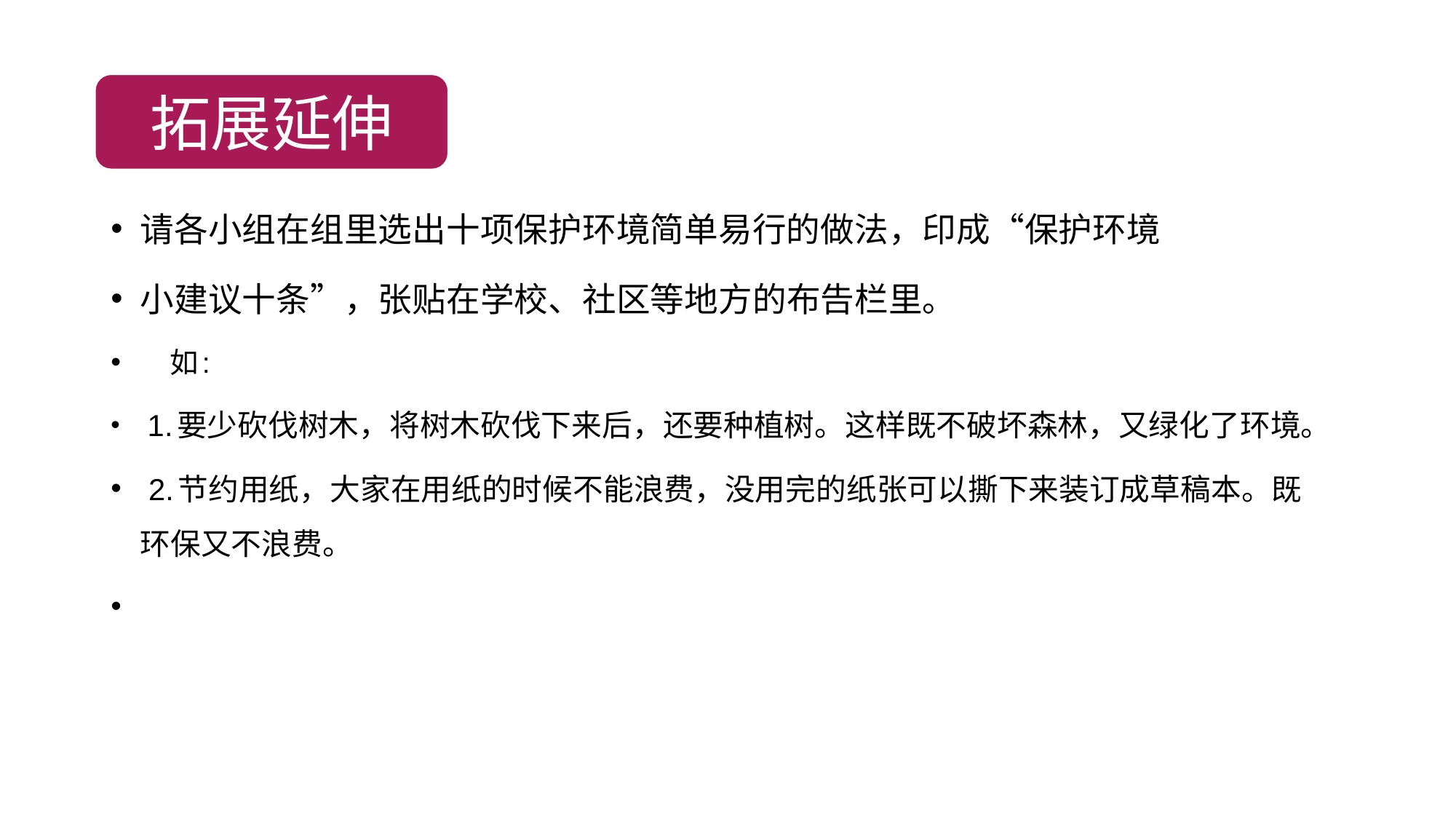

拓展延伸
请各小组在组里选出十项保护环境简单易行的做法，印成“保护环境
小建议十条”，张贴在学校、社区等地方的布告栏里。
    如:
 1.要少砍伐树木，将树木砍伐下来后，还要种植树。这样既不破坏森林，又绿化了环境。
 2.节约用纸，大家在用纸的时候不能浪费，没用完的纸张可以撕下来装订成草稿本。既环保又不浪费。